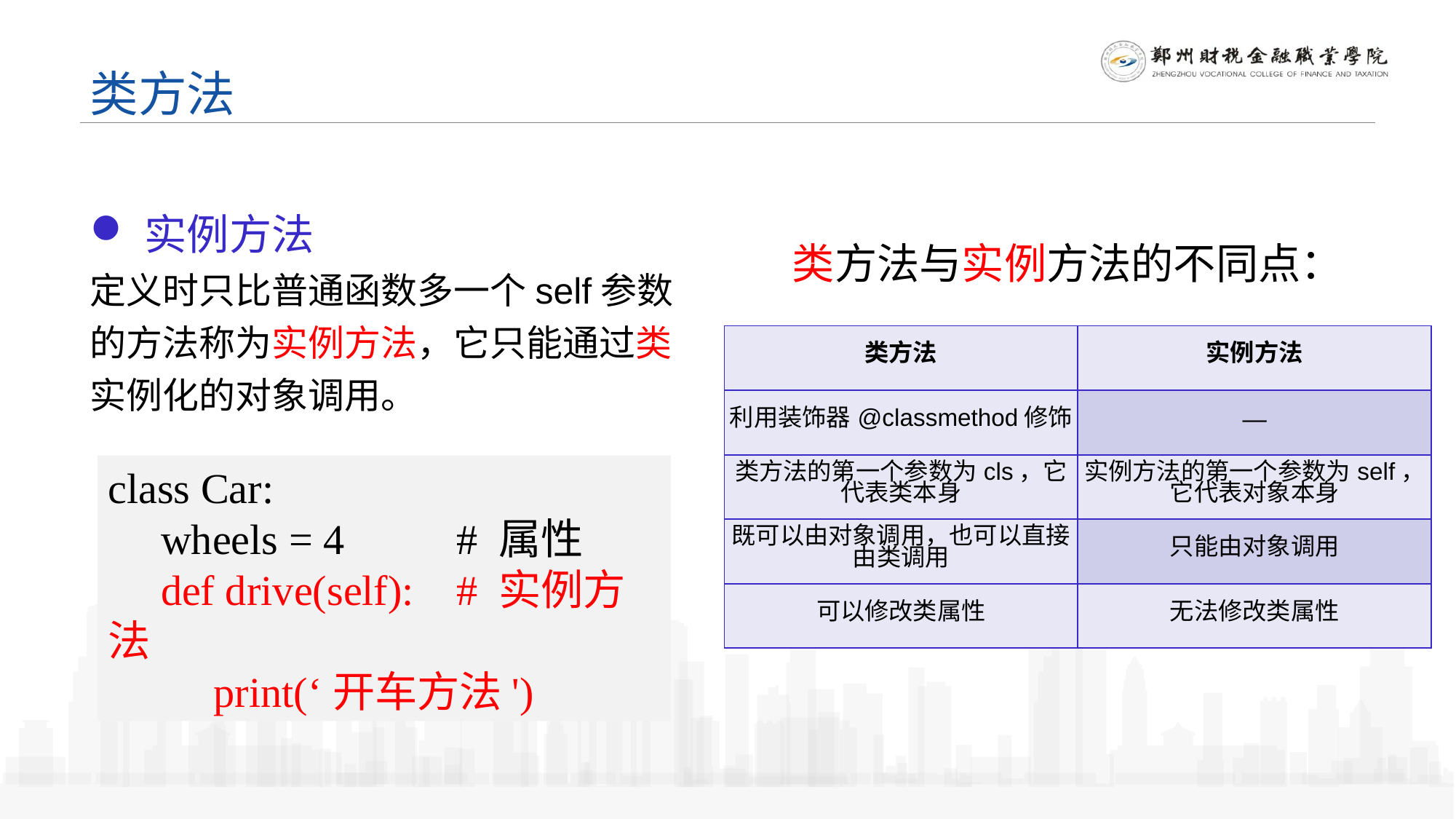

类方法
实例方法
定义时只比普通函数多一个self参数的方法称为实例方法，它只能通过类实例化的对象调用。
类方法与实例方法的不同点：
| 类方法 | 实例方法 |
| --- | --- |
| 利用装饰器@classmethod修饰 | — |
| 类方法的第一个参数为cls，它代表类本身 | 实例方法的第一个参数为self，它代表对象本身 |
| 既可以由对象调用，也可以直接由类调用 | 只能由对象调用 |
| 可以修改类属性 | 无法修改类属性 |
class Car:
     wheels = 4	  # 属性
     def drive(self):    # 实例方法
          print(‘开车方法')